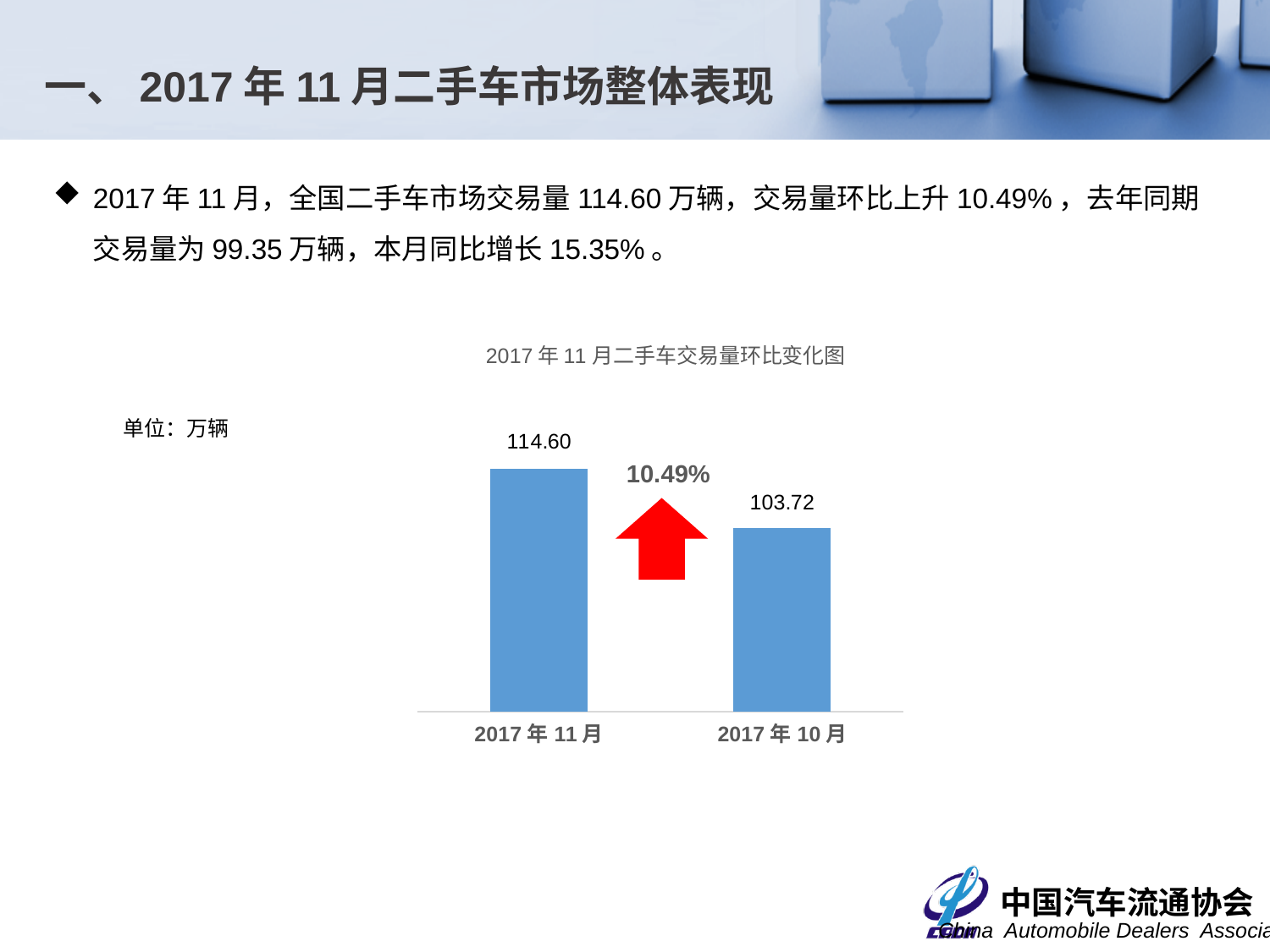

一、2017年11月二手车市场整体表现
2017年11月，全国二手车市场交易量114.60万辆，交易量环比上升10.49%，去年同期交易量为99.35万辆，本月同比增长15.35%。

### Chart: 2017年11月二手车交易量环比变化图

| Category |  |
|---|---|
| 43040 | 114.5951 |
| 43009 | 103.71950000000002 |
单位：万辆
10.49%